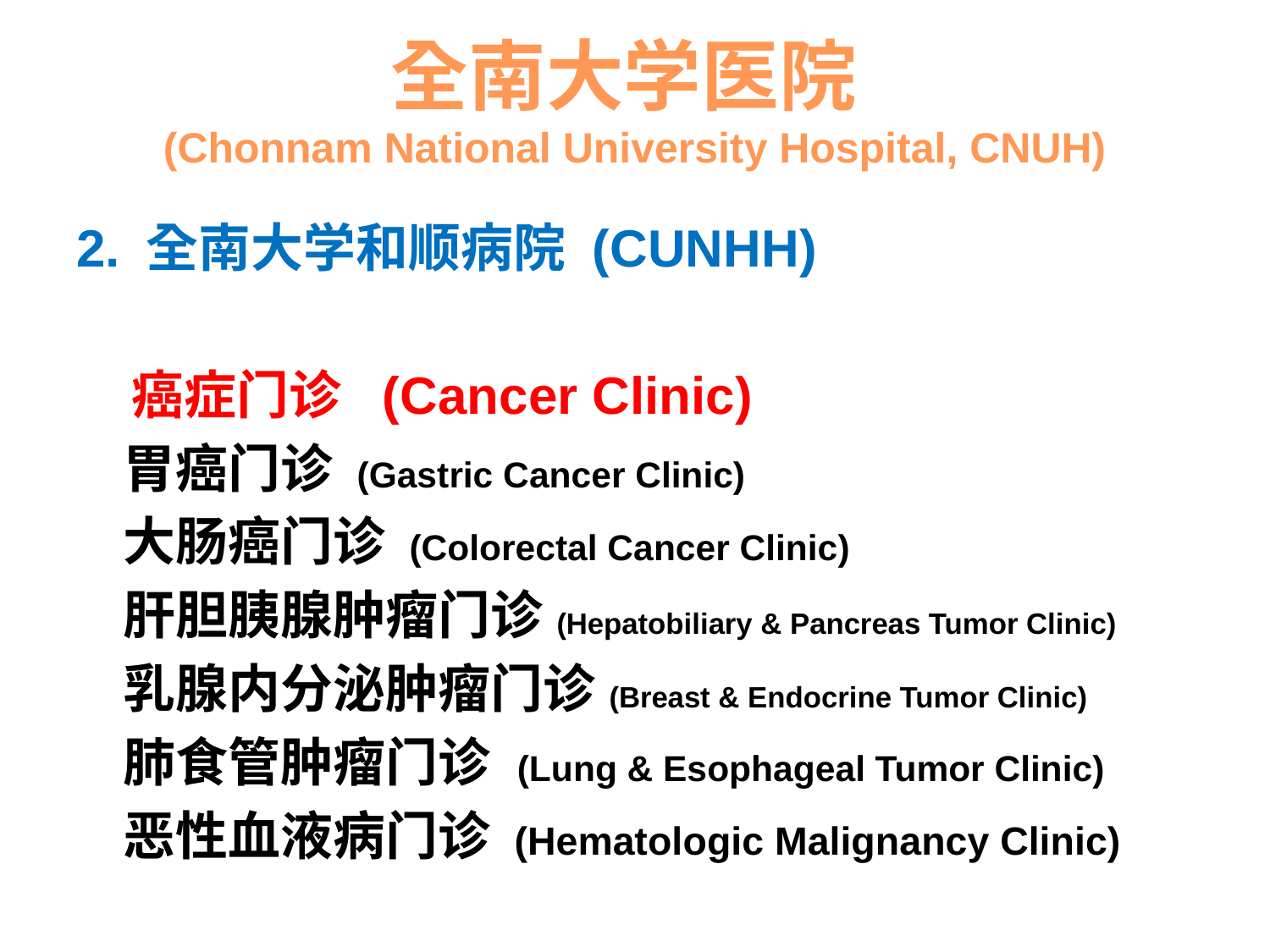

# 全南大学医院 (Chonnam National University Hospital, CNUH)
2. 全南大学和顺病院 (CUNHH)

   癌症门诊  (Cancer Clinic)
   胃癌门诊 (Gastric Cancer Clinic)
   大肠癌门诊 (Colorectal Cancer Clinic)
   肝胆胰腺肿瘤门诊 (Hepatobiliary & Pancreas Tumor Clinic)
   乳腺内分泌肿瘤门诊 (Breast & Endocrine Tumor Clinic)
   肺食管肿瘤门诊 (Lung & Esophageal Tumor Clinic)
   恶性血液病门诊 (Hematologic Malignancy Clinic)